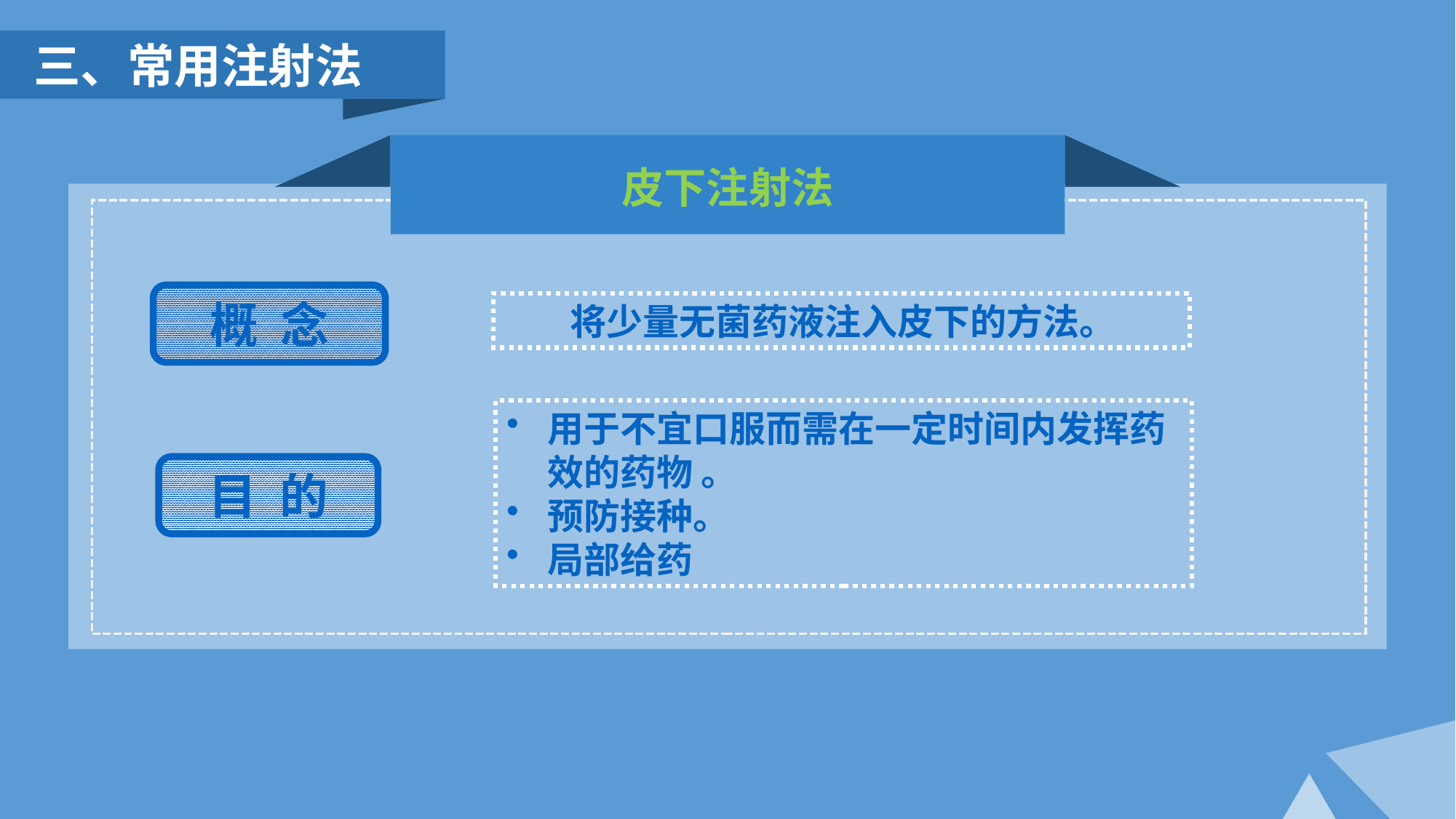

三、常用注射法

皮下注射法

概  念
       将少量无菌药液注入皮下的方法。
用于不宜口服而需在一定时间内发挥药效的药物 。
预防接种。
局部给药
目  的